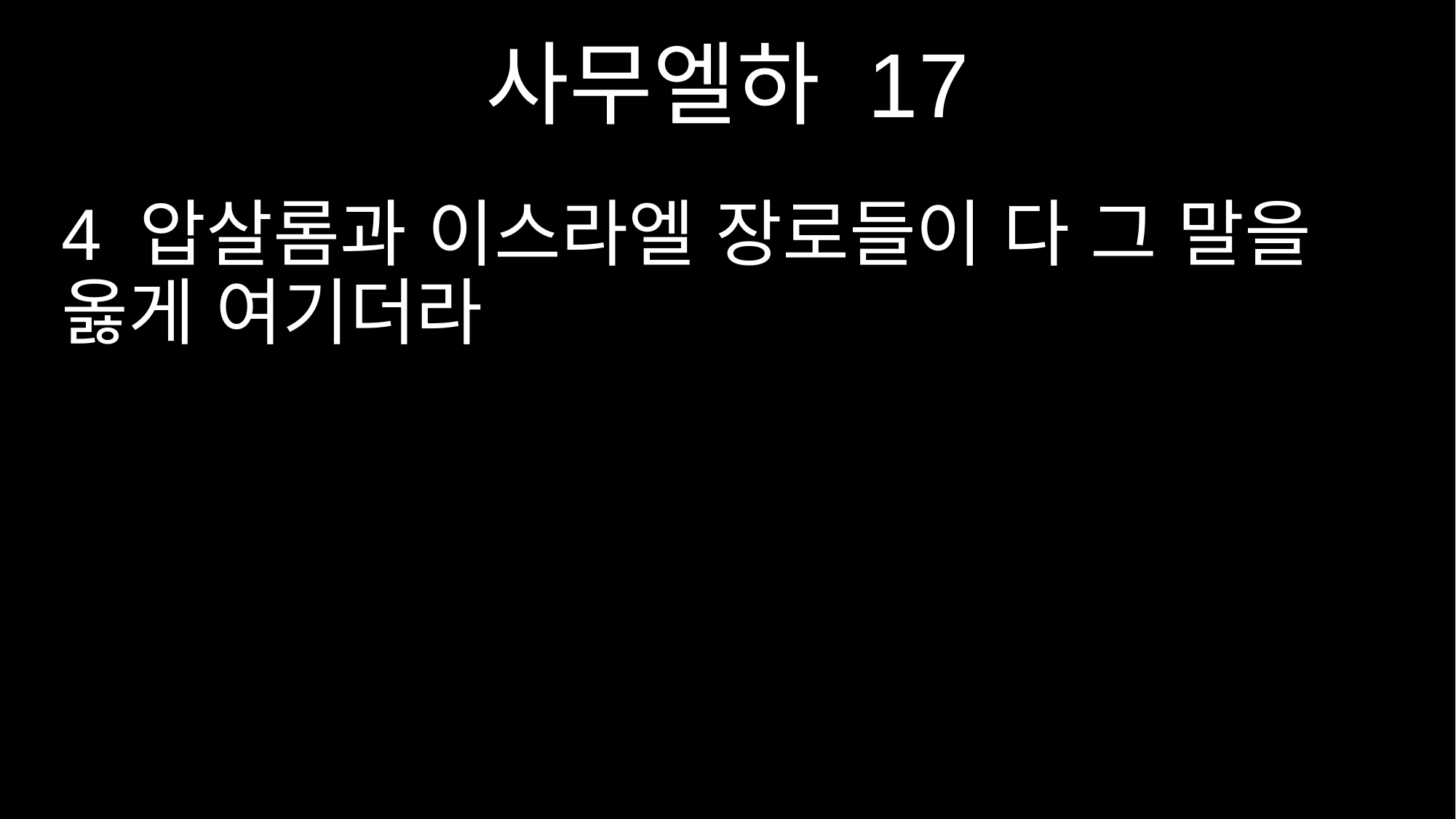

사무엘하 17
4 압살롬과 이스라엘 장로들이 다 그 말을 옳게 여기더라